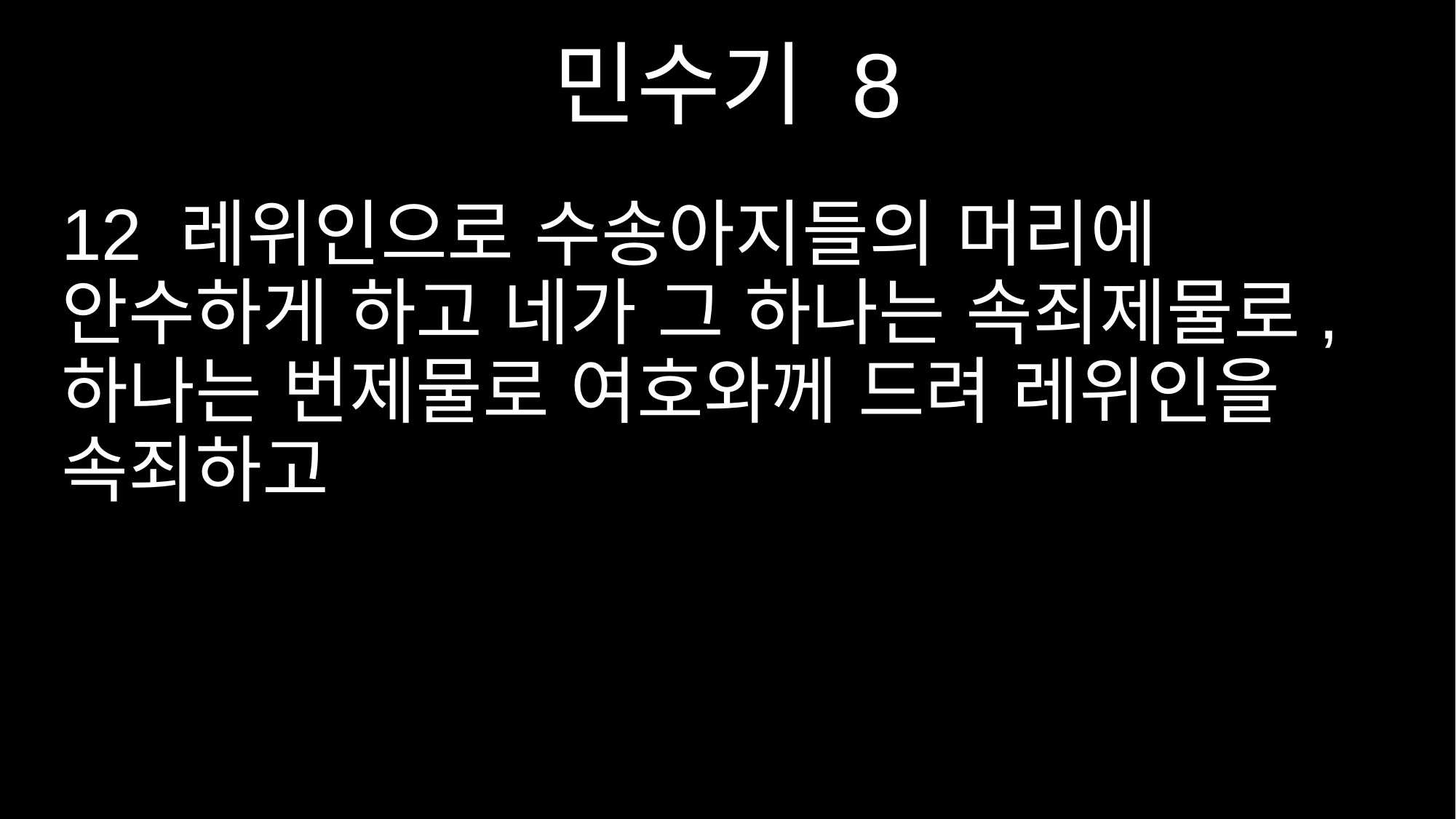

민수기 8
12 레위인으로 수송아지들의 머리에 안수하게 하고 네가 그 하나는 속죄제물로, 하나는 번제물로 여호와께 드려 레위인을 속죄하고